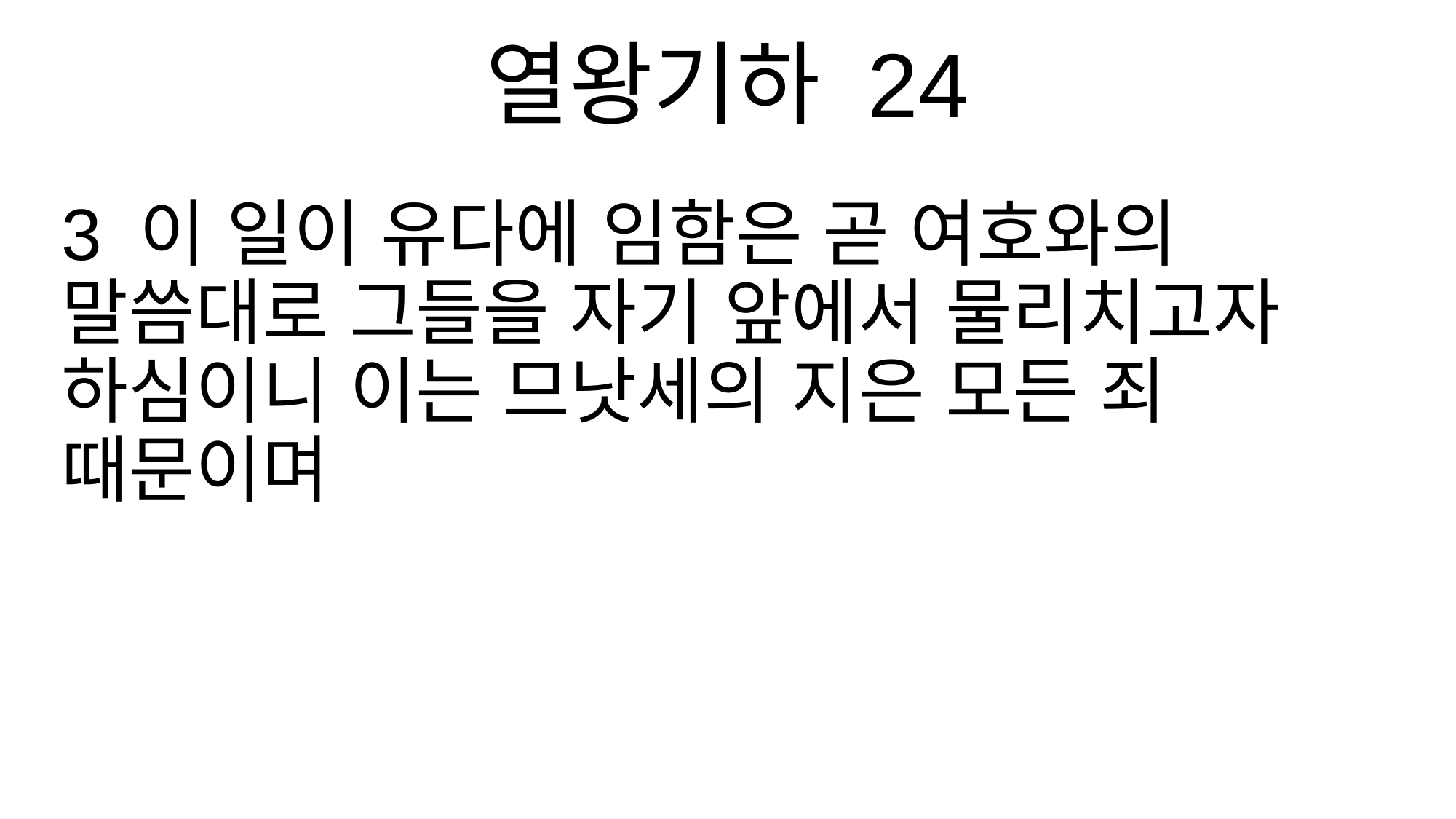

열왕기하 24
3 이 일이 유다에 임함은 곧 여호와의 말씀대로 그들을 자기 앞에서 물리치고자 하심이니 이는 므낫세의 지은 모든 죄 때문이며